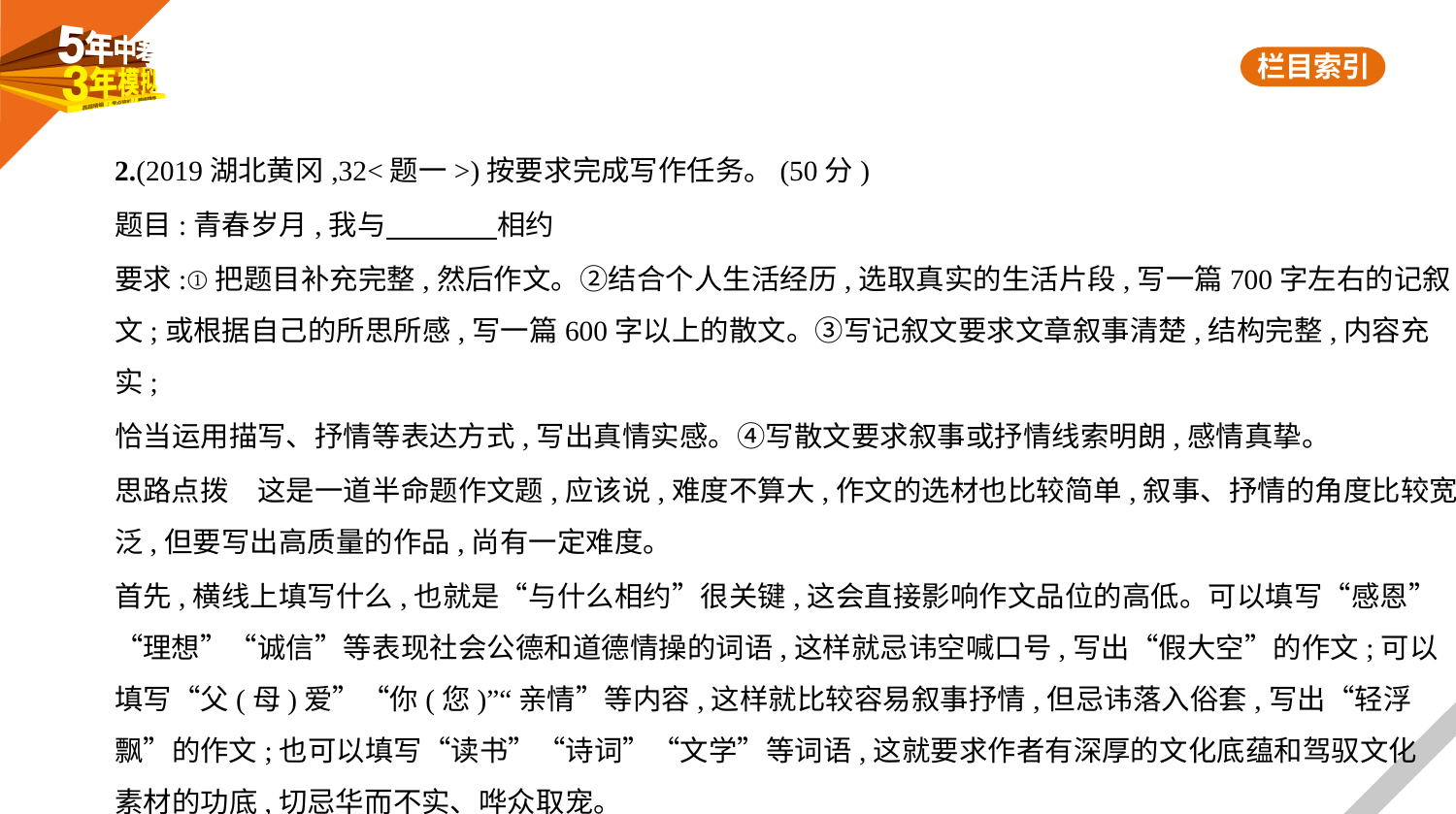

2.(2019湖北黄冈,32<题一>)按要求完成写作任务。(50分)
题目:青春岁月,我与　　　    相约
要求:①把题目补充完整,然后作文。②结合个人生活经历,选取真实的生活片段,写一篇700字左右的记叙
文;或根据自己的所思所感,写一篇600字以上的散文。③写记叙文要求文章叙事清楚,结构完整,内容充实;
恰当运用描写、抒情等表达方式,写出真情实感。④写散文要求叙事或抒情线索明朗,感情真挚。
思路点拨　这是一道半命题作文题,应该说,难度不算大,作文的选材也比较简单,叙事、抒情的角度比较宽
泛,但要写出高质量的作品,尚有一定难度。
首先,横线上填写什么,也就是“与什么相约”很关键,这会直接影响作文品位的高低。可以填写“感恩”
“理想”“诚信”等表现社会公德和道德情操的词语,这样就忌讳空喊口号,写出“假大空”的作文;可以
填写“父(母)爱”“你(您)”“亲情”等内容,这样就比较容易叙事抒情,但忌讳落入俗套,写出“轻浮
飘”的作文;也可以填写“读书”“诗词”“文学”等词语,这就要求作者有深厚的文化底蕴和驾驭文化
素材的功底,切忌华而不实、哗众取宠。